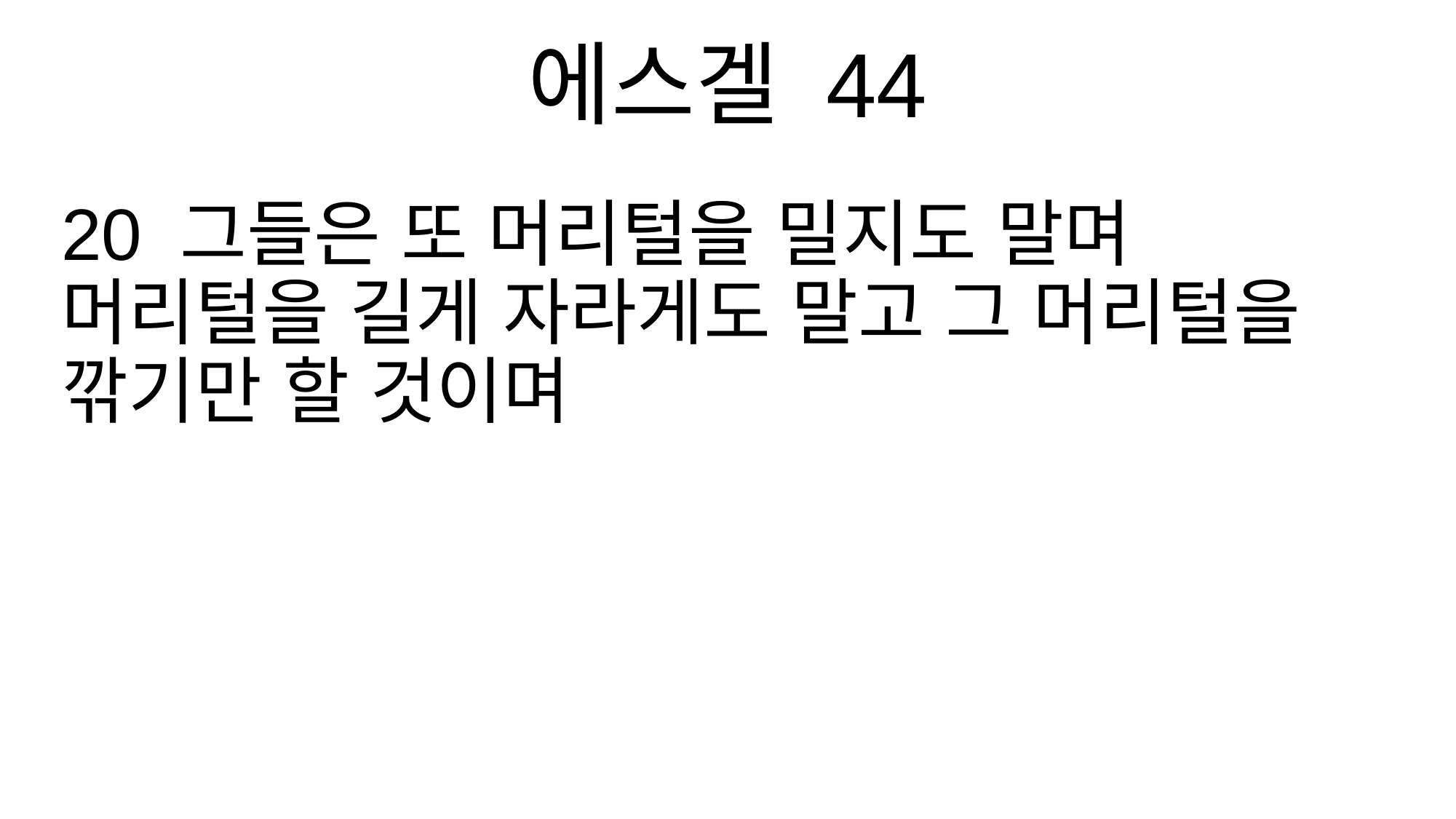

에스겔 44
20 그들은 또 머리털을 밀지도 말며 머리털을 길게 자라게도 말고 그 머리털을 깎기만 할 것이며